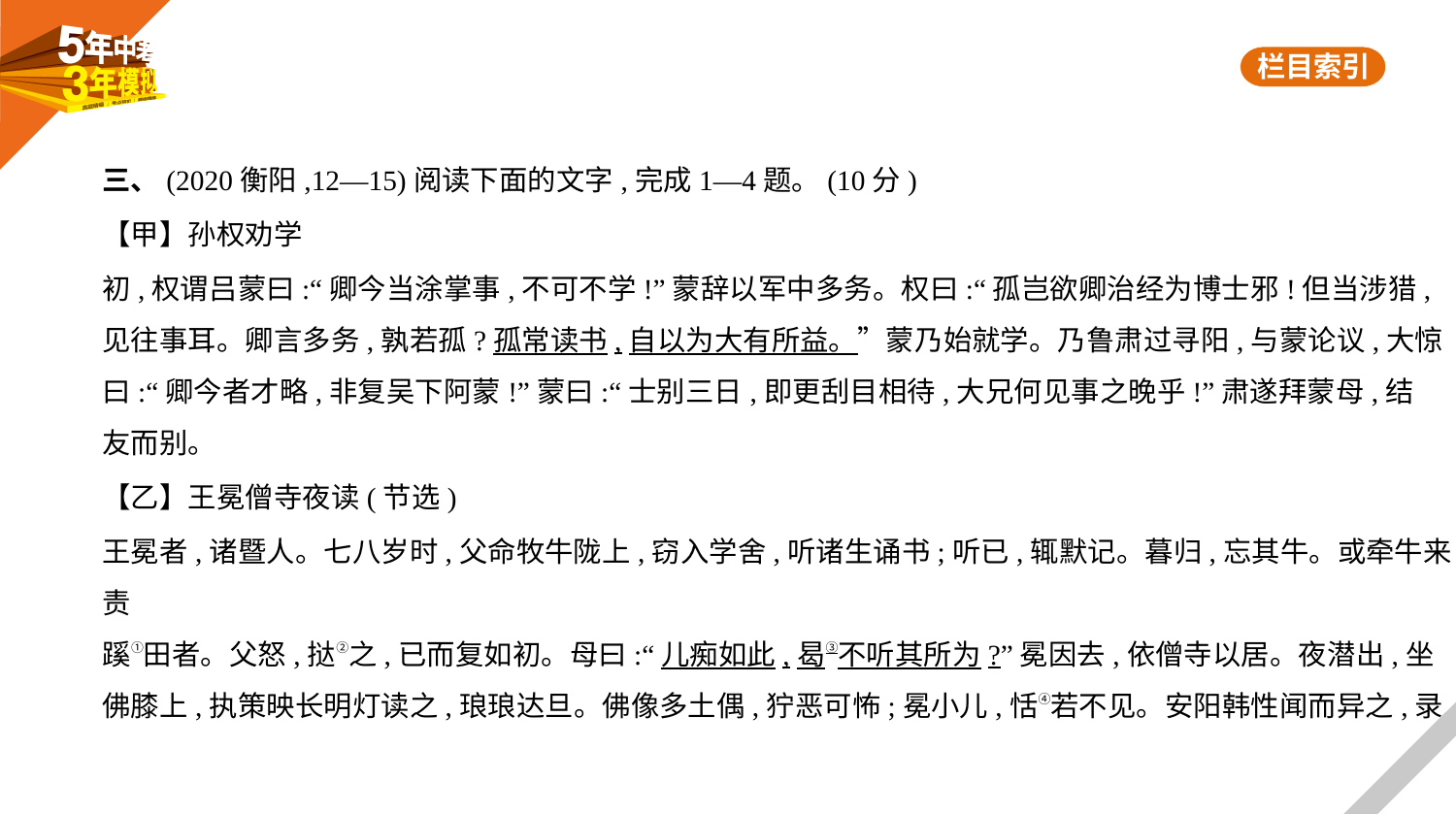

三、(2020衡阳,12—15)阅读下面的文字,完成1—4题。(10分)
【甲】孙权劝学
初,权谓吕蒙曰:“卿今当涂掌事,不可不学!”蒙辞以军中多务。权曰:“孤岂欲卿治经为博士邪!但当涉猎,
见往事耳。卿言多务,孰若孤?孤常读书,自以为大有所益。”蒙乃始就学。乃鲁肃过寻阳,与蒙论议,大惊
曰:“卿今者才略,非复吴下阿蒙!”蒙曰:“士别三日,即更刮目相待,大兄何见事之晚乎!”肃遂拜蒙母,结
友而别。
【乙】王冕僧寺夜读(节选)
王冕者,诸暨人。七八岁时,父命牧牛陇上,窃入学舍,听诸生诵书;听已,辄默记。暮归,忘其牛。或牵牛来责
蹊①田者。父怒,挞②之,已而复如初。母曰:“儿痴如此,曷③不听其所为?”冕因去,依僧寺以居。夜潜出,坐
佛膝上,执策映长明灯读之,琅琅达旦。佛像多土偶,狞恶可怖;冕小儿,恬④若不见。安阳韩性闻而异之,录